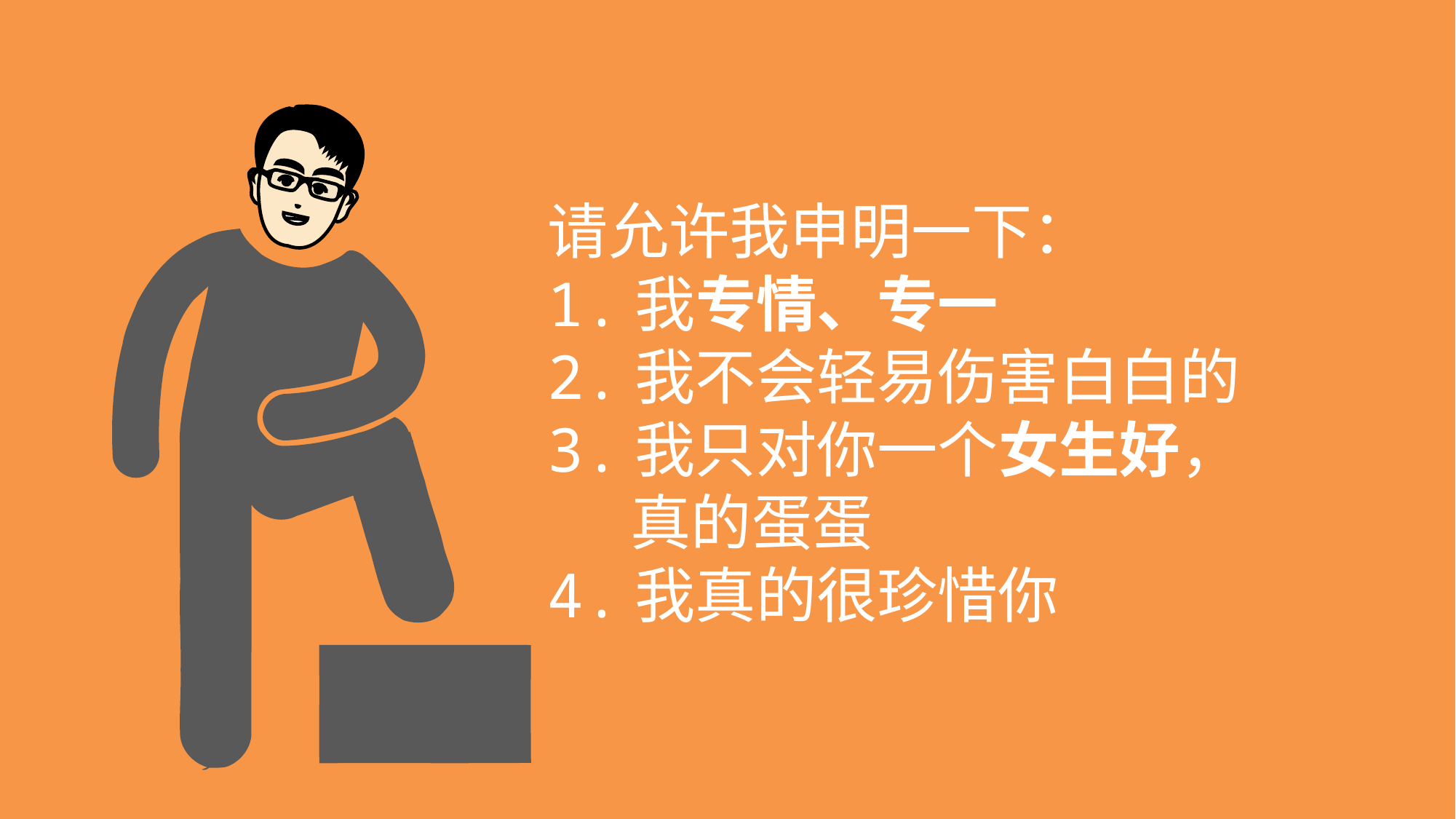

请允许我申明一下：
1.我专情、专一
2.我不会轻易伤害白白的
3.我只对你一个女生好，
     真的蛋蛋
4.我真的很珍惜你